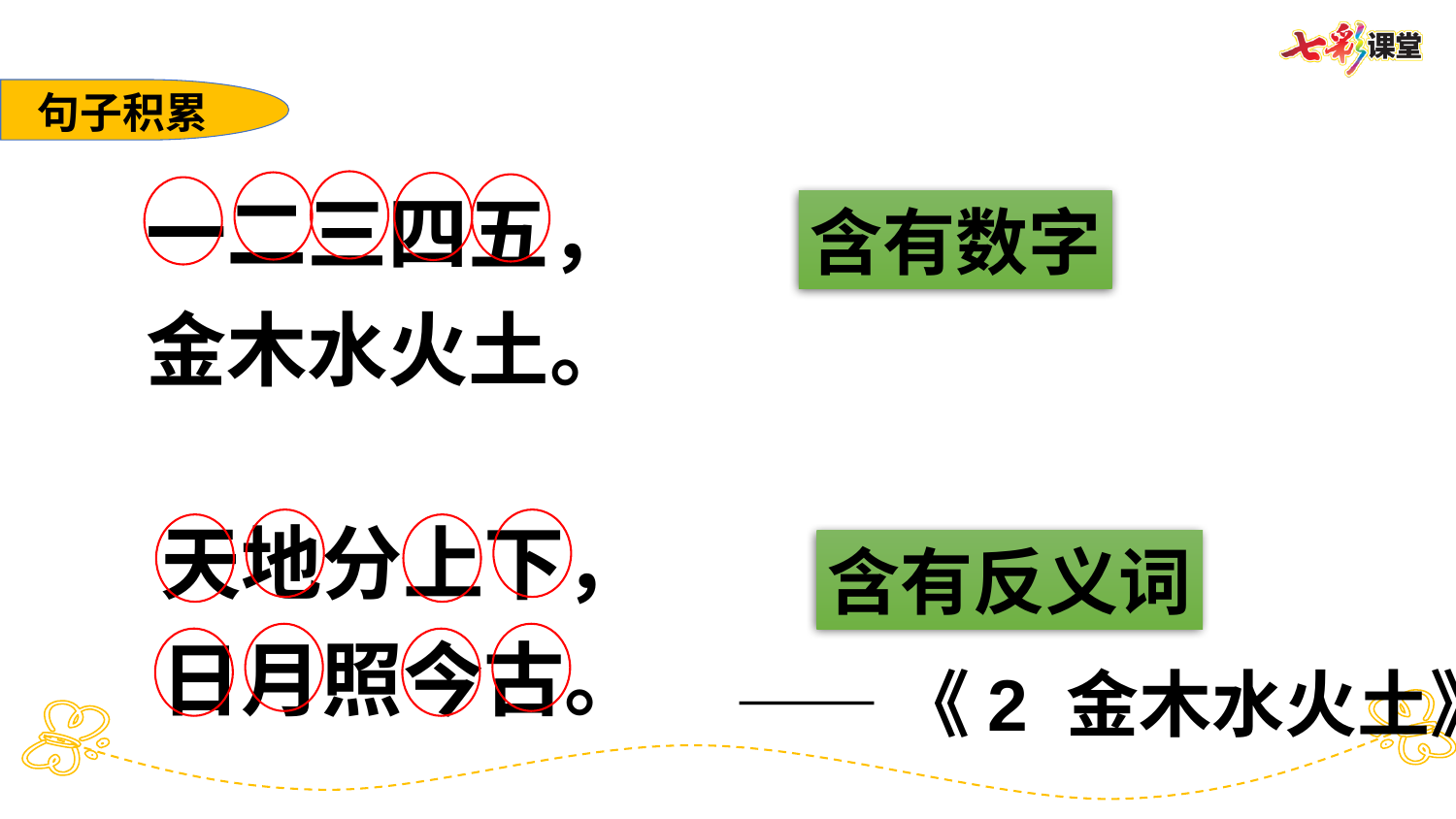

句子积累
一二三四五，
金木水火土。

含有数字
天地分上下，
日月照今古。

含有反义词

——《2 金木水火土》